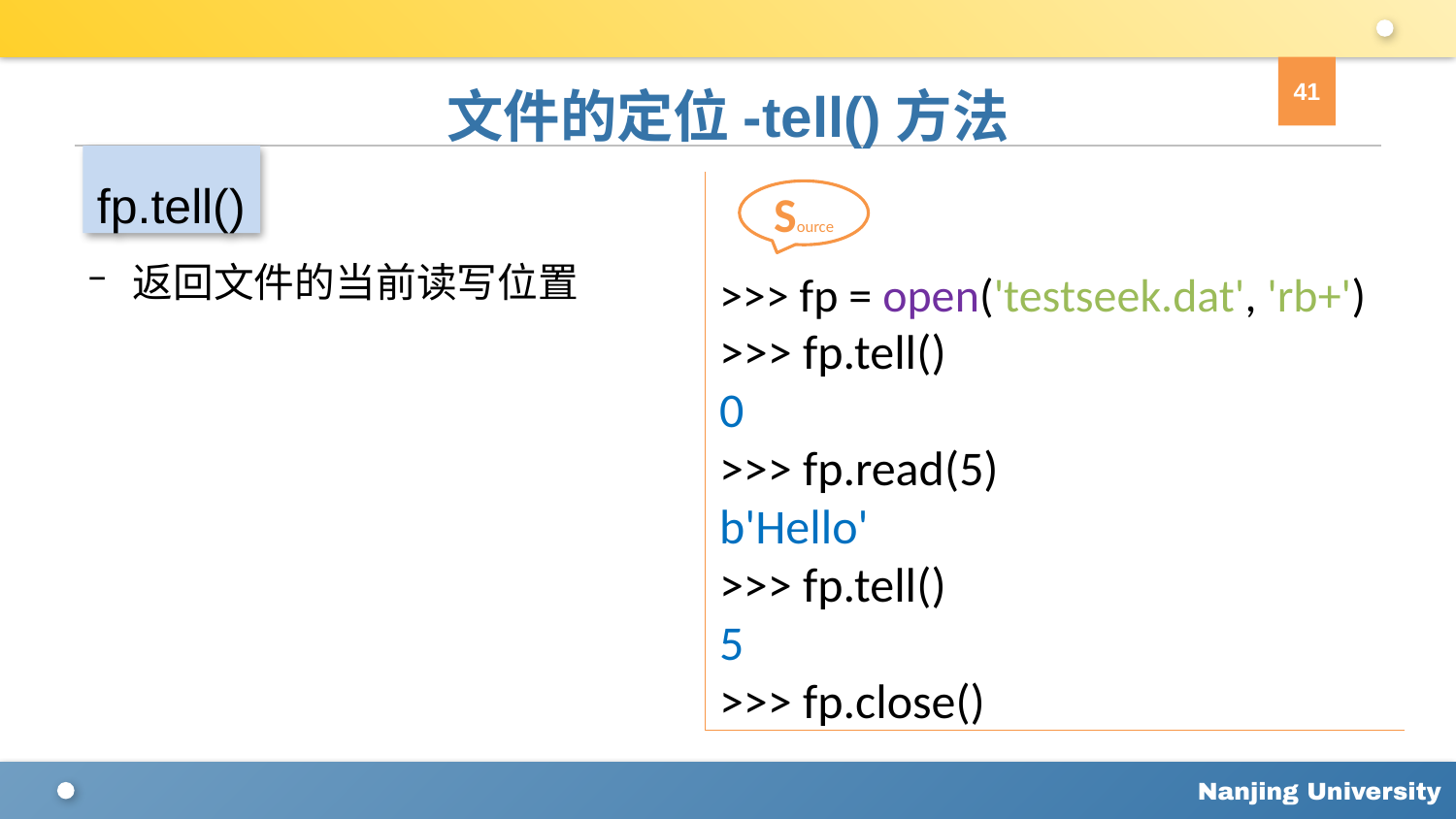

41
# 文件的定位-tell()方法
fp.tell()

>>> fp = open('testseek.dat', 'rb+')
>>> fp.tell()
0
>>> fp.read(5)
b'Hello'
>>> fp.tell()
5
>>> fp.close()
Source
返回文件的当前读写位置